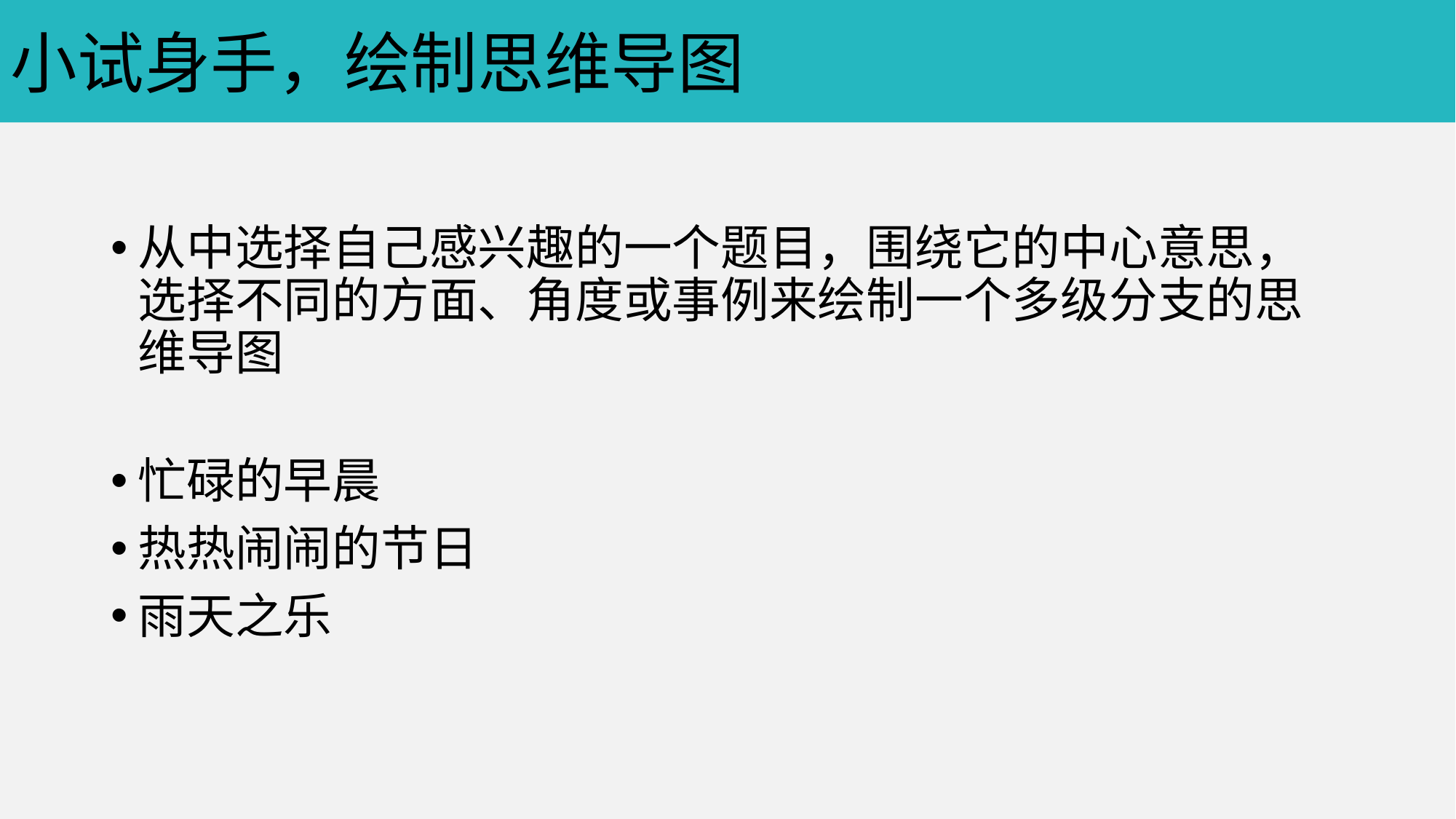

小试身手，绘制思维导图
#
从中选择自己感兴趣的一个题目，围绕它的中心意思，选择不同的方面、角度或事例来绘制一个多级分支的思维导图

忙碌的早晨
热热闹闹的节日
雨天之乐